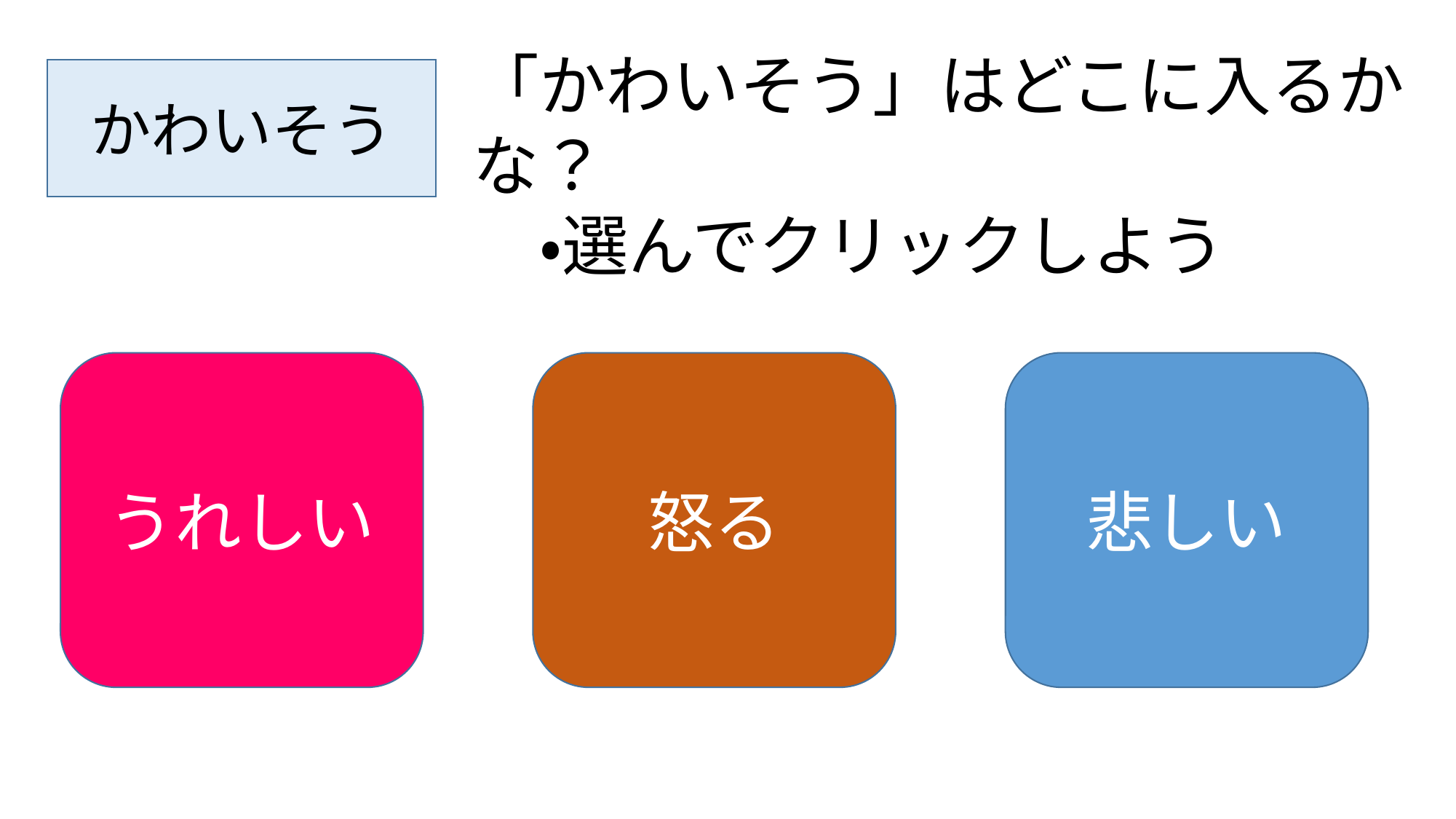

「かわいそう」はどこに入るかな？
　・選んでクリックしよう
かわいそう
悲しい
怒る
うれしい